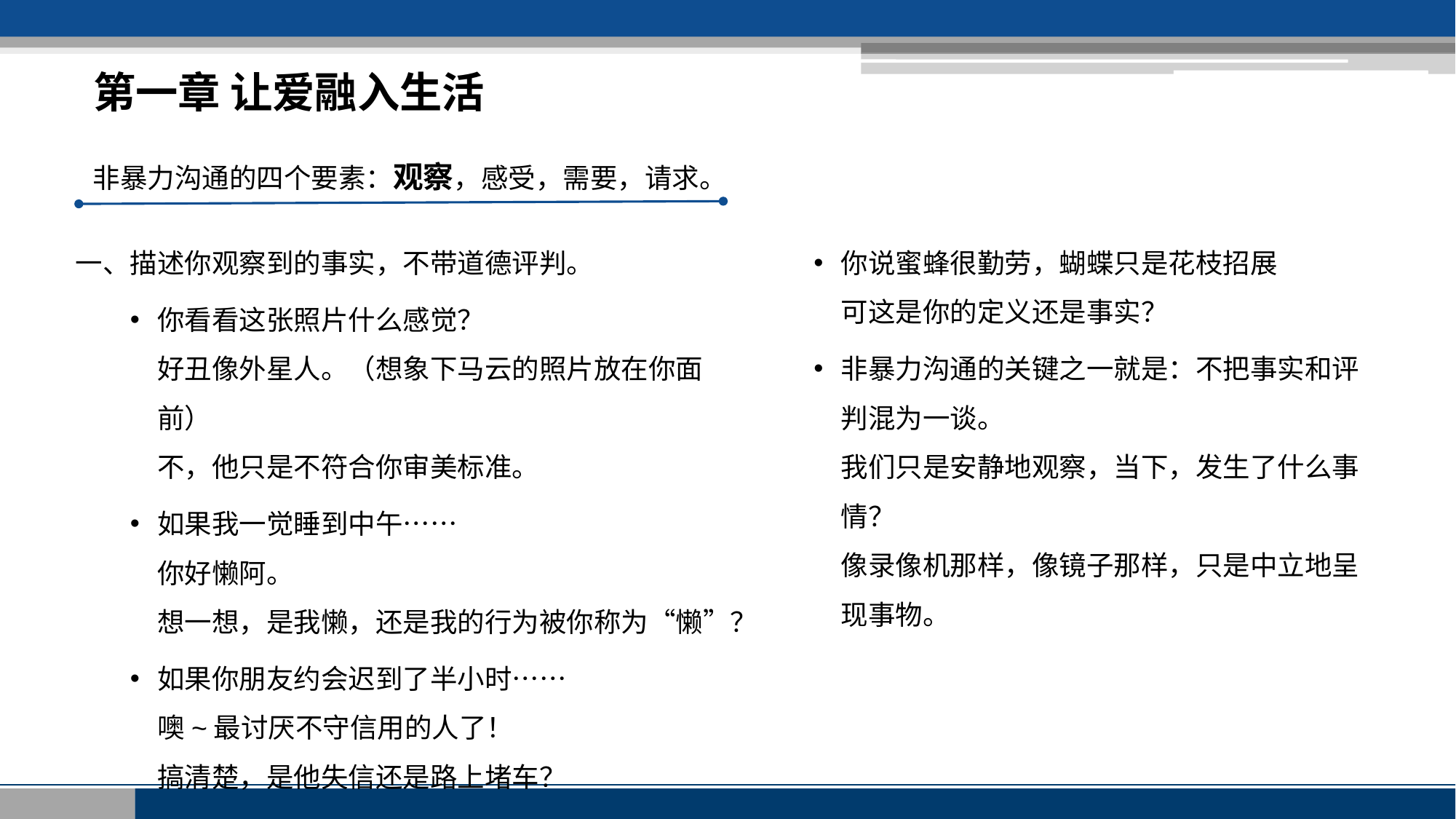

第一章 让爱融入生活
非暴力沟通的四个要素：观察，感受，需要，请求。
一、描述你观察到的事实，不带道德评判。
你看看这张照片什么感觉？
好丑像外星人。（想象下马云的照片放在你面前）
不，他只是不符合你审美标准。
如果我一觉睡到中午……
你好懒阿。
想一想，是我懒，还是我的行为被你称为“懒”？
如果你朋友约会迟到了半小时……
噢~最讨厌不守信用的人了！
搞清楚，是他失信还是路上堵车？
你说蜜蜂很勤劳，蝴蝶只是花枝招展
可这是你的定义还是事实？
非暴力沟通的关键之一就是：不把事实和评判混为一谈。
我们只是安静地观察，当下，发生了什么事情？
像录像机那样，像镜子那样，只是中立地呈现事物。